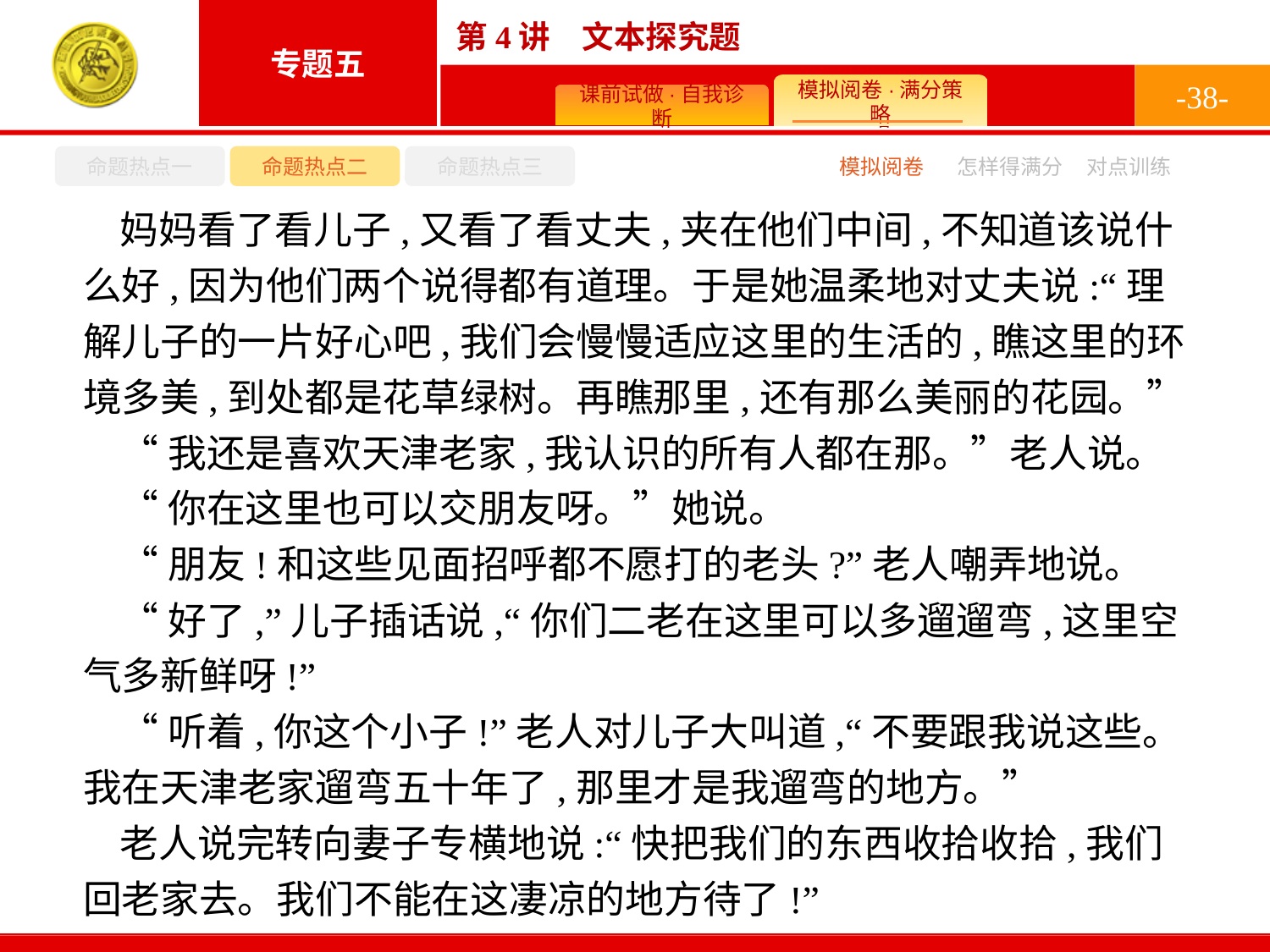

-38-
命题热点一
命题热点二
命题热点三
怎样得满分
模拟阅卷
对点训练
妈妈看了看儿子,又看了看丈夫,夹在他们中间,不知道该说什么好,因为他们两个说得都有道理。于是她温柔地对丈夫说:“理解儿子的一片好心吧,我们会慢慢适应这里的生活的,瞧这里的环境多美,到处都是花草绿树。再瞧那里,还有那么美丽的花园。”
“我还是喜欢天津老家,我认识的所有人都在那。”老人说。
“你在这里也可以交朋友呀。”她说。
“朋友!和这些见面招呼都不愿打的老头?”老人嘲弄地说。
“好了,”儿子插话说,“你们二老在这里可以多遛遛弯,这里空气多新鲜呀!”
“听着,你这个小子!”老人对儿子大叫道,“不要跟我说这些。我在天津老家遛弯五十年了,那里才是我遛弯的地方。”
老人说完转向妻子专横地说:“快把我们的东西收拾收拾,我们回老家去。我们不能在这凄凉的地方待了!”